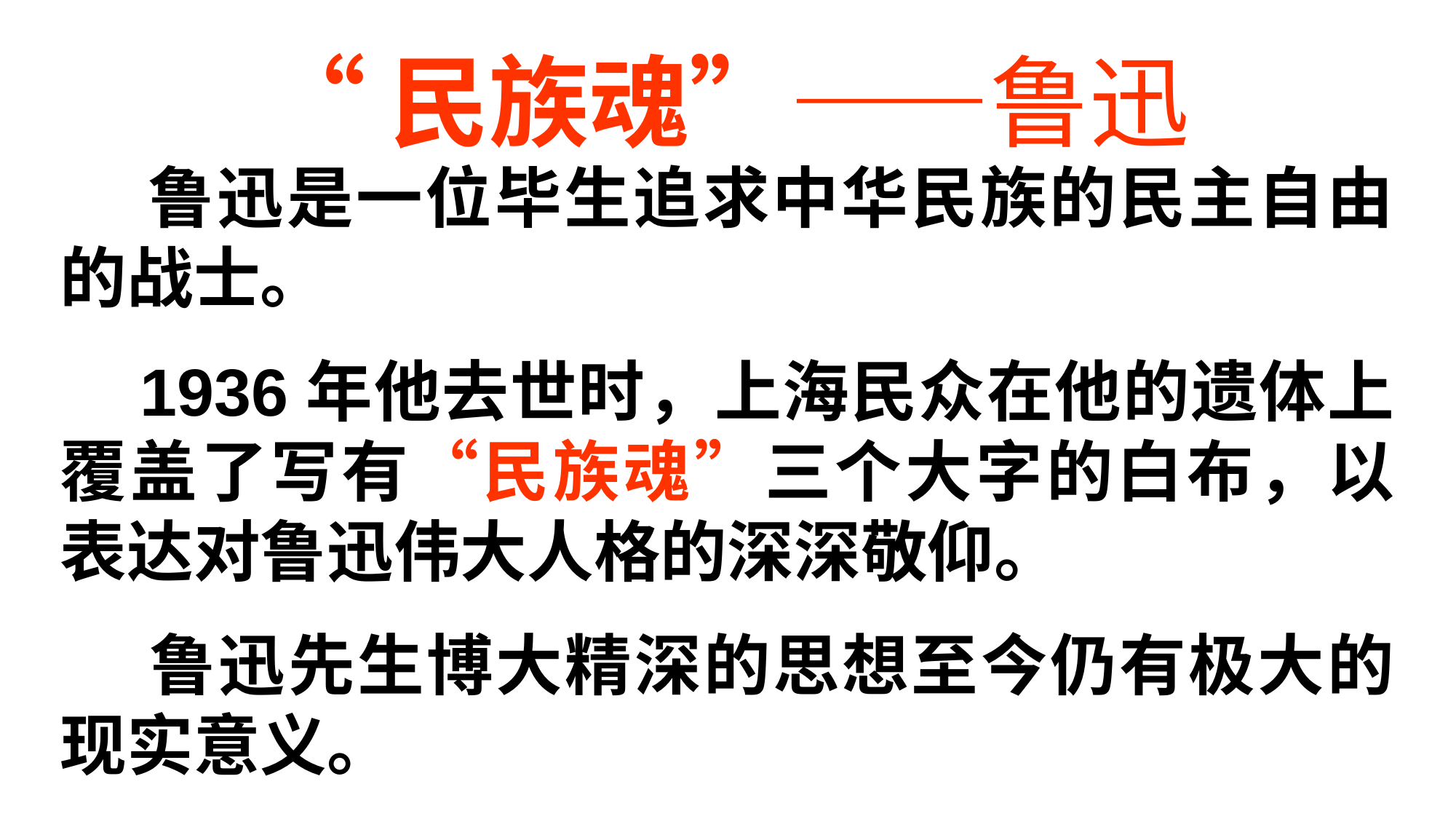

“民族魂”——鲁迅
    鲁迅是一位毕生追求中华民族的民主自由的战士。
    1936年他去世时，上海民众在他的遗体上覆盖了写有“民族魂”三个大字的白布，以表达对鲁迅伟大人格的深深敬仰。
    鲁迅先生博大精深的思想至今仍有极大的现实意义。